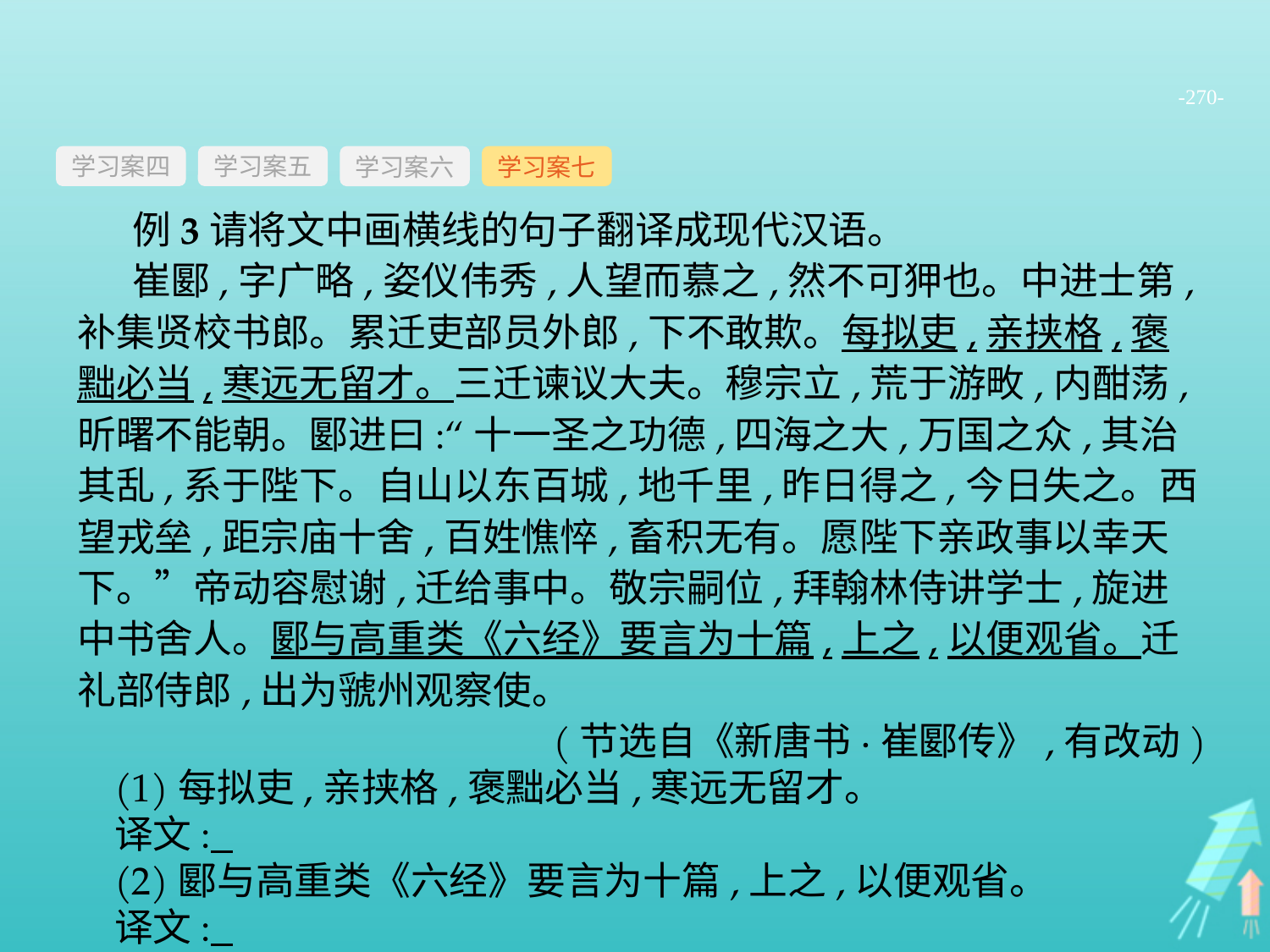

-270-
学习案四
学习案六
学习案七
学习案五
 例3请将文中画横线的句子翻译成现代汉语。
 崔郾,字广略,姿仪伟秀,人望而慕之,然不可狎也。中进士第,补集贤校书郎。累迁吏部员外郎,下不敢欺。每拟吏,亲挟格,褒黜必当,寒远无留才。三迁谏议大夫。穆宗立,荒于游畋,内酣荡,昕曙不能朝。郾进曰:“十一圣之功德,四海之大,万国之众,其治其乱,系于陛下。自山以东百城,地千里,昨日得之,今日失之。西望戎垒,距宗庙十舍,百姓憔悴,畜积无有。愿陛下亲政事以幸天下。”帝动容慰谢,迁给事中。敬宗嗣位,拜翰林侍讲学士,旋进中书舍人。郾与高重类《六经》要言为十篇,上之,以便观省。迁礼部侍郎,出为虢州观察使。
(节选自《新唐书·崔郾传》,有改动)
(1)每拟吏,亲挟格,褒黜必当,寒远无留才。
译文:
(2)郾与高重类《六经》要言为十篇,上之,以便观省。
译文: